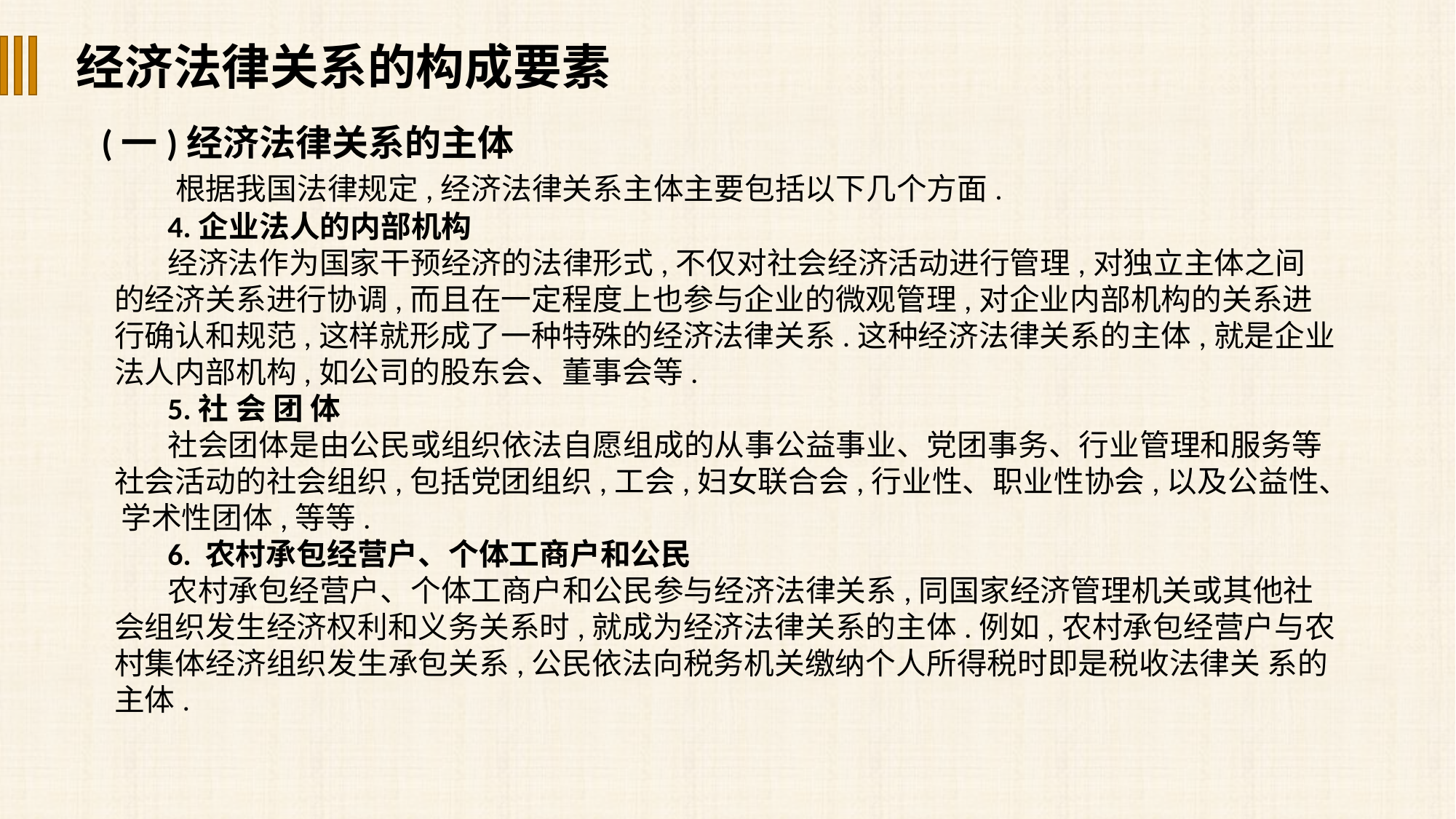

经济法律关系的构成要素

 (一)经济法律关系的主体
         根据我国法律规定,经济法律关系主体主要包括以下几个方面.
4.企业法人的内部机构
经济法作为国家干预经济的法律形式,不仅对社会经济活动进行管理,对独立主体之间 的经济关系进行协调,而且在一定程度上也参与企业的微观管理,对企业内部机构的关系进行确认和规范,这样就形成了一种特殊的经济法律关系.这种经济法律关系的主体,就是企业法人内部机构,如公司的股东会、董事会等.
5.社 会 团 体
社会团体是由公民或组织依法自愿组成的从事公益事业、党团事务、行业管理和服务等社会活动的社会组织,包括党团组织,工会,妇女联合会,行业性、职业性协会,以及公益性、 学术性团体,等等.
6. 农村承包经营户、个体工商户和公民
农村承包经营户、个体工商户和公民参与经济法律关系,同国家经济管理机关或其他社会组织发生经济权利和义务关系时,就成为经济法律关系的主体.例如,农村承包经营户与农村集体经济组织发生承包关系,公民依法向税务机关缴纳个人所得税时即是税收法律关 系的主体.